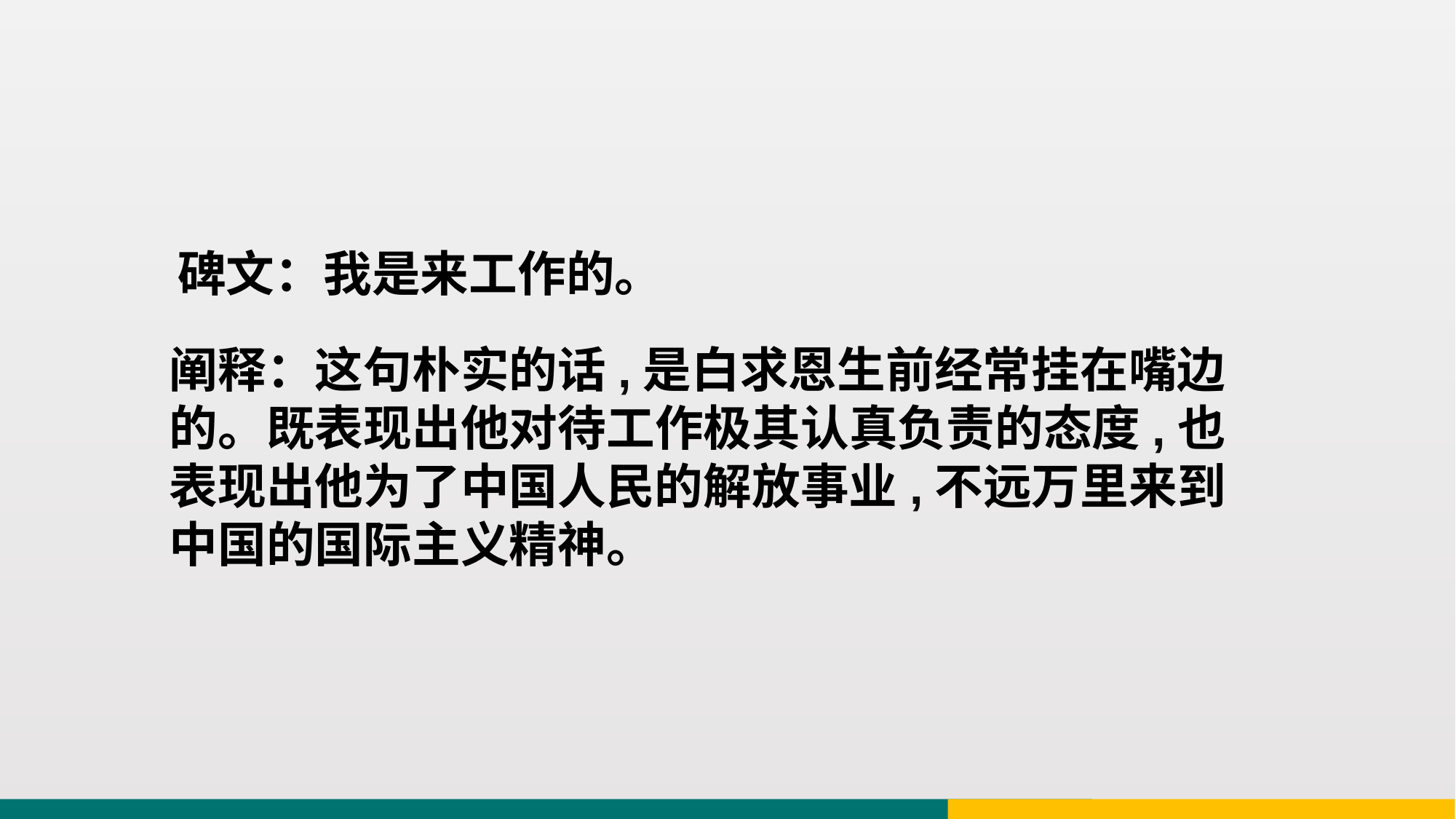

碑文：我是来工作的。
阐释：这句朴实的话,是白求恩生前经常挂在嘴边的。既表现出他对待工作极其认真负责的态度,也表现出他为了中国人民的解放事业,不远万里来到中国的国际主义精神。